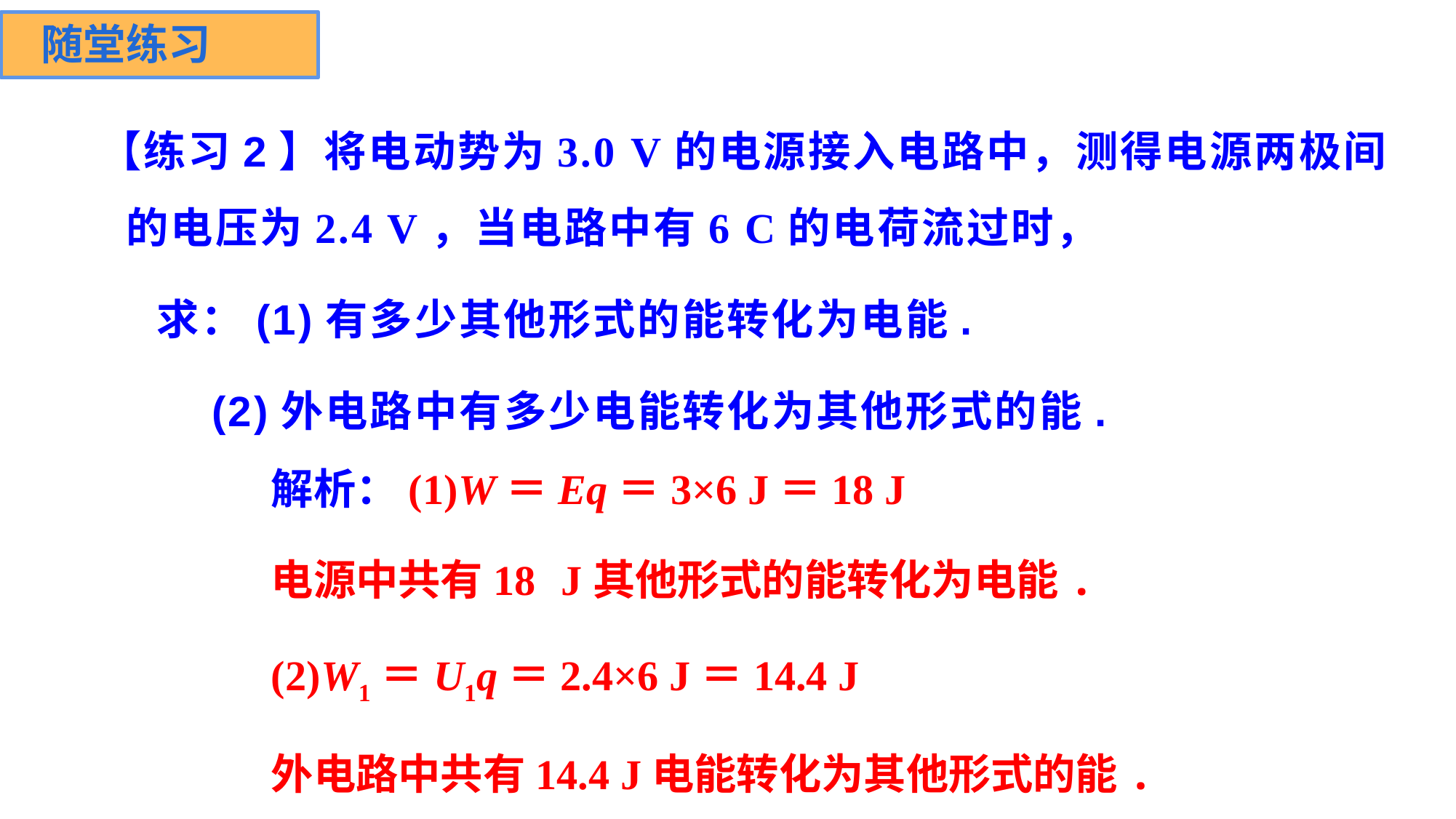

随堂练习
练习
【练习2】将电动势为3.0 V的电源接入电路中，测得电源两极间的电压为2.4 V，当电路中有6 C的电荷流过时，
    求：(1)有多少其他形式的能转化为电能.
        (2)外电路中有多少电能转化为其他形式的能.
解析：(1)W＝Eq＝3×6 J＝18 J
电源中共有18 J其他形式的能转化为电能.
(2)W1＝U1q＝2.4×6 J＝14.4 J
外电路中共有14.4 J电能转化为其他形式的能.